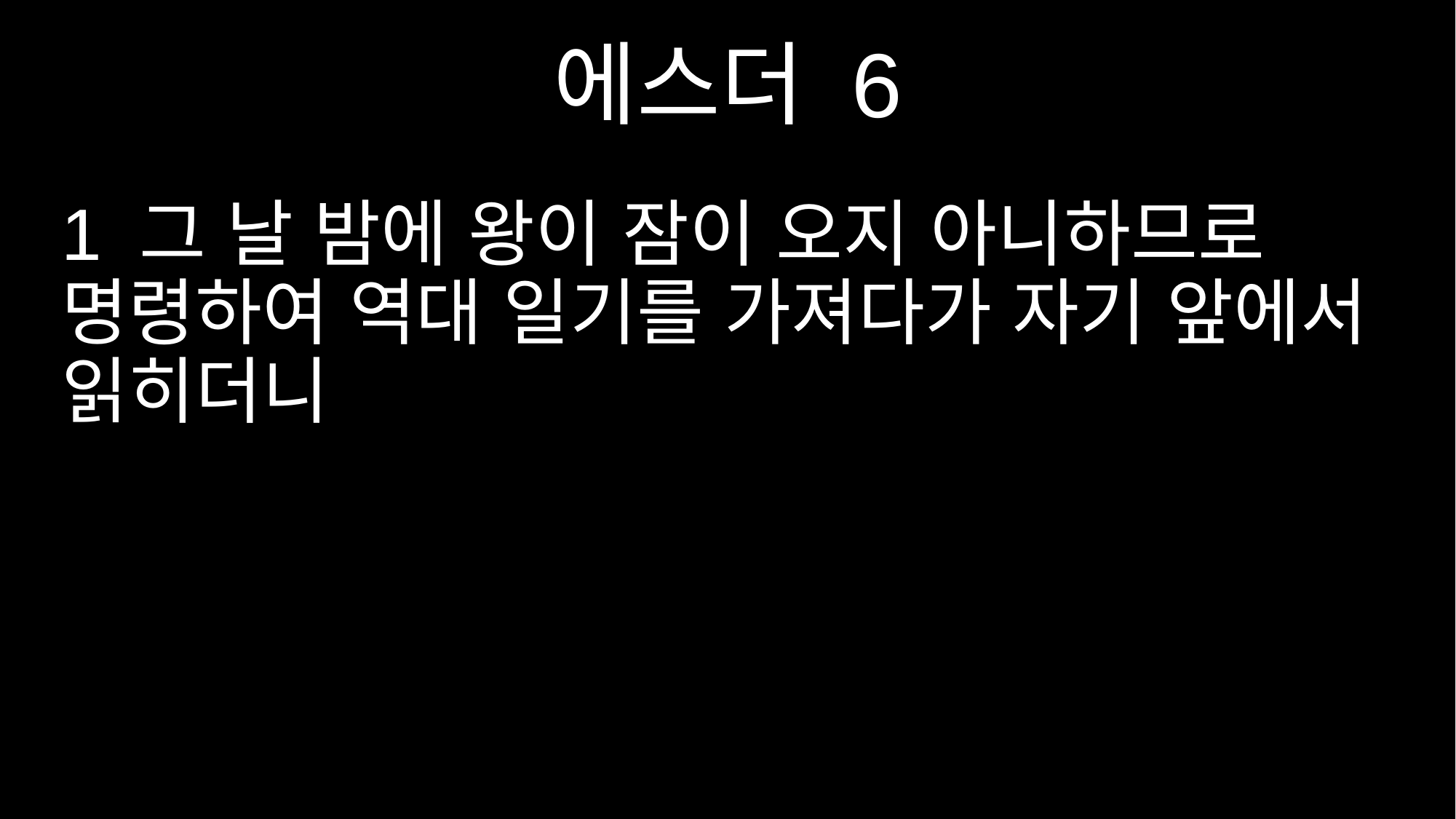

에스더 6
1 그 날 밤에 왕이 잠이 오지 아니하므로 명령하여 역대 일기를 가져다가 자기 앞에서 읽히더니